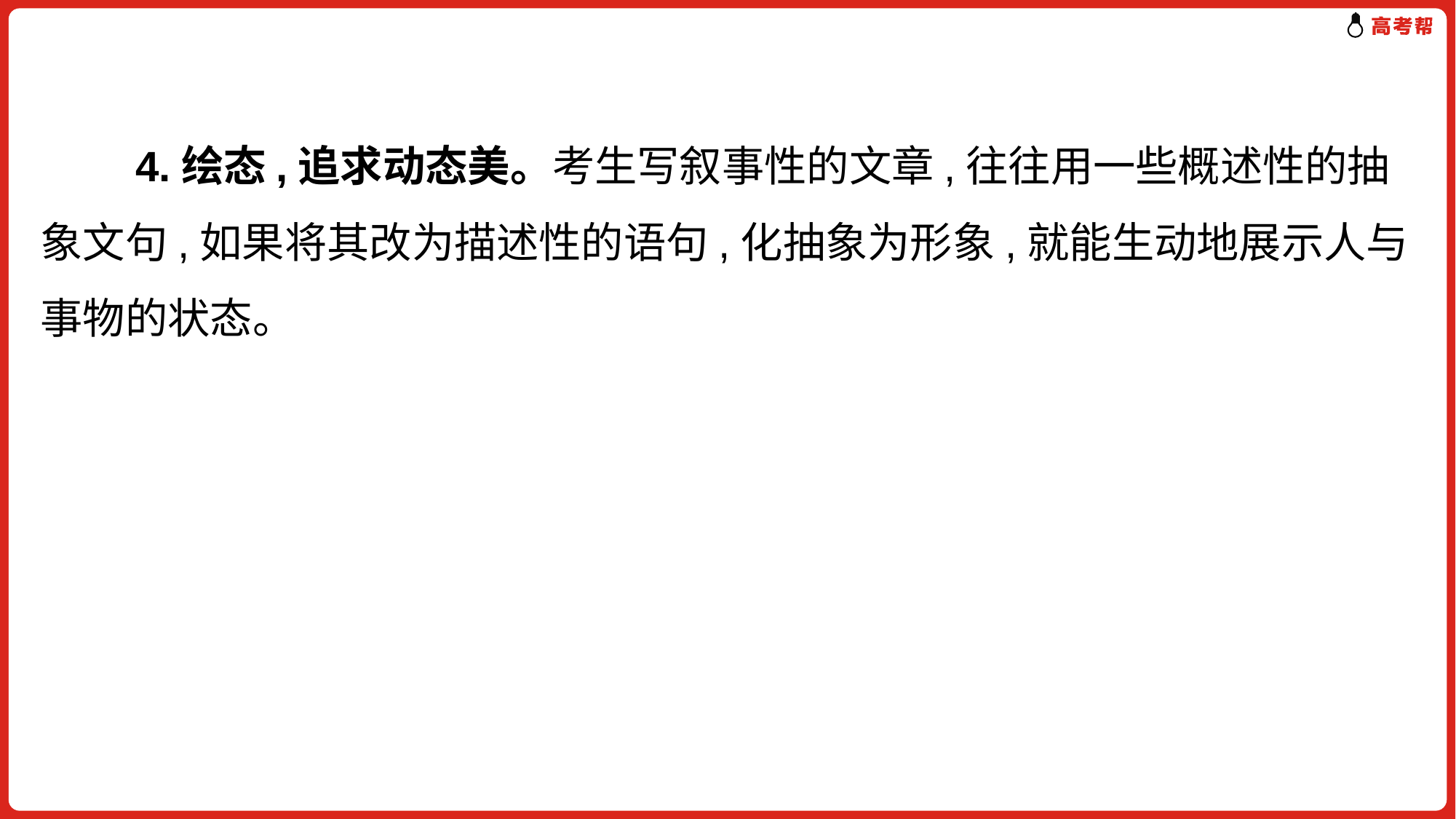

4.绘态,追求动态美。考生写叙事性的文章,往往用一些概述性的抽象文句,如果将其改为描述性的语句,化抽象为形象,就能生动地展示人与事物的状态。